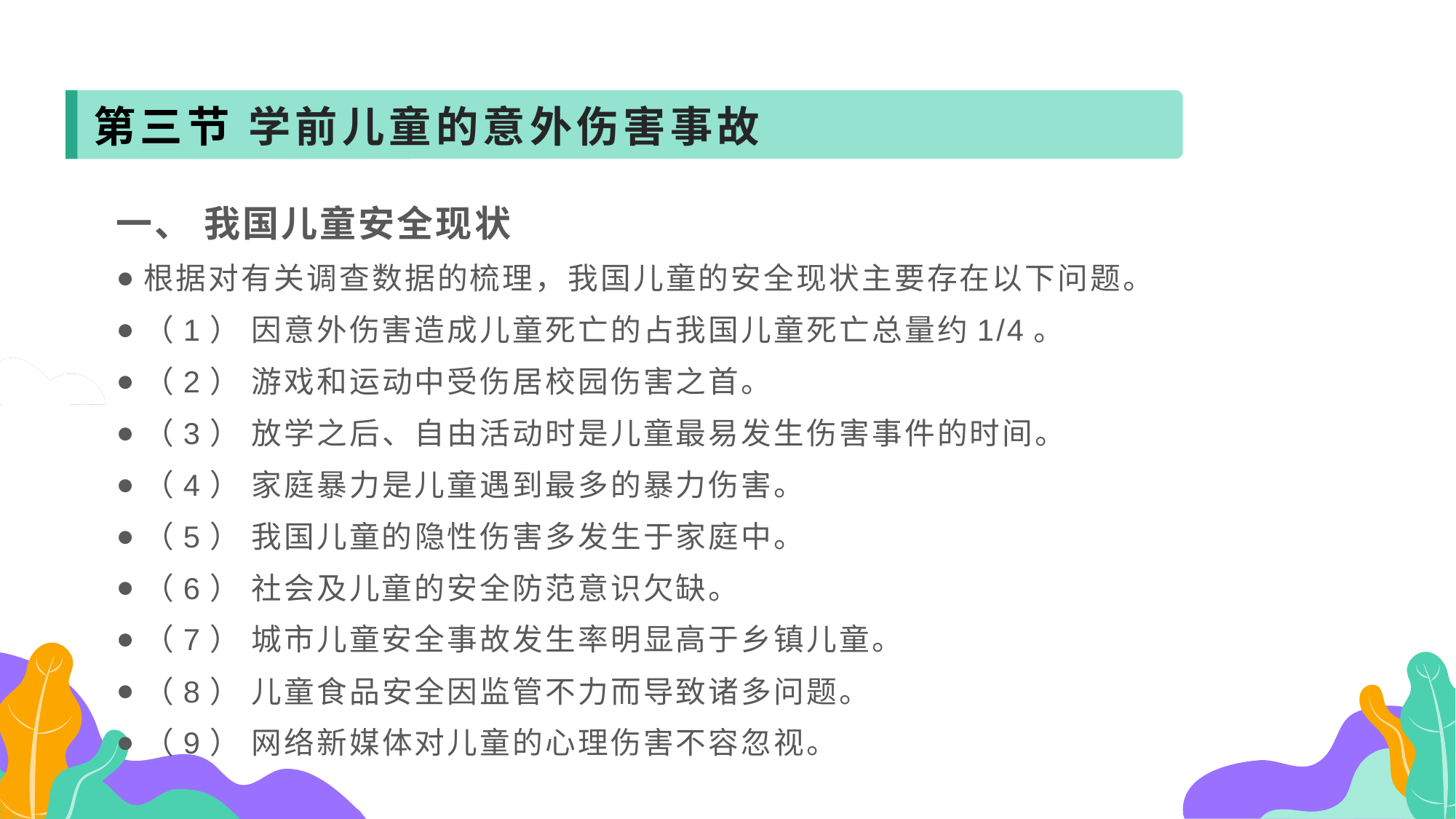

第三节 学前儿童的意外伤害事故
一、 我国儿童安全现状
根据对有关调查数据的梳理，我国儿童的安全现状主要存在以下问题。
（1） 因意外伤害造成儿童死亡的占我国儿童死亡总量约1/4。
（2） 游戏和运动中受伤居校园伤害之首。
（3） 放学之后、自由活动时是儿童最易发生伤害事件的时间。
（4） 家庭暴力是儿童遇到最多的暴力伤害。
（5） 我国儿童的隐性伤害多发生于家庭中。
（6） 社会及儿童的安全防范意识欠缺。
（7） 城市儿童安全事故发生率明显高于乡镇儿童。
（8） 儿童食品安全因监管不力而导致诸多问题。
（9） 网络新媒体对儿童的心理伤害不容忽视。